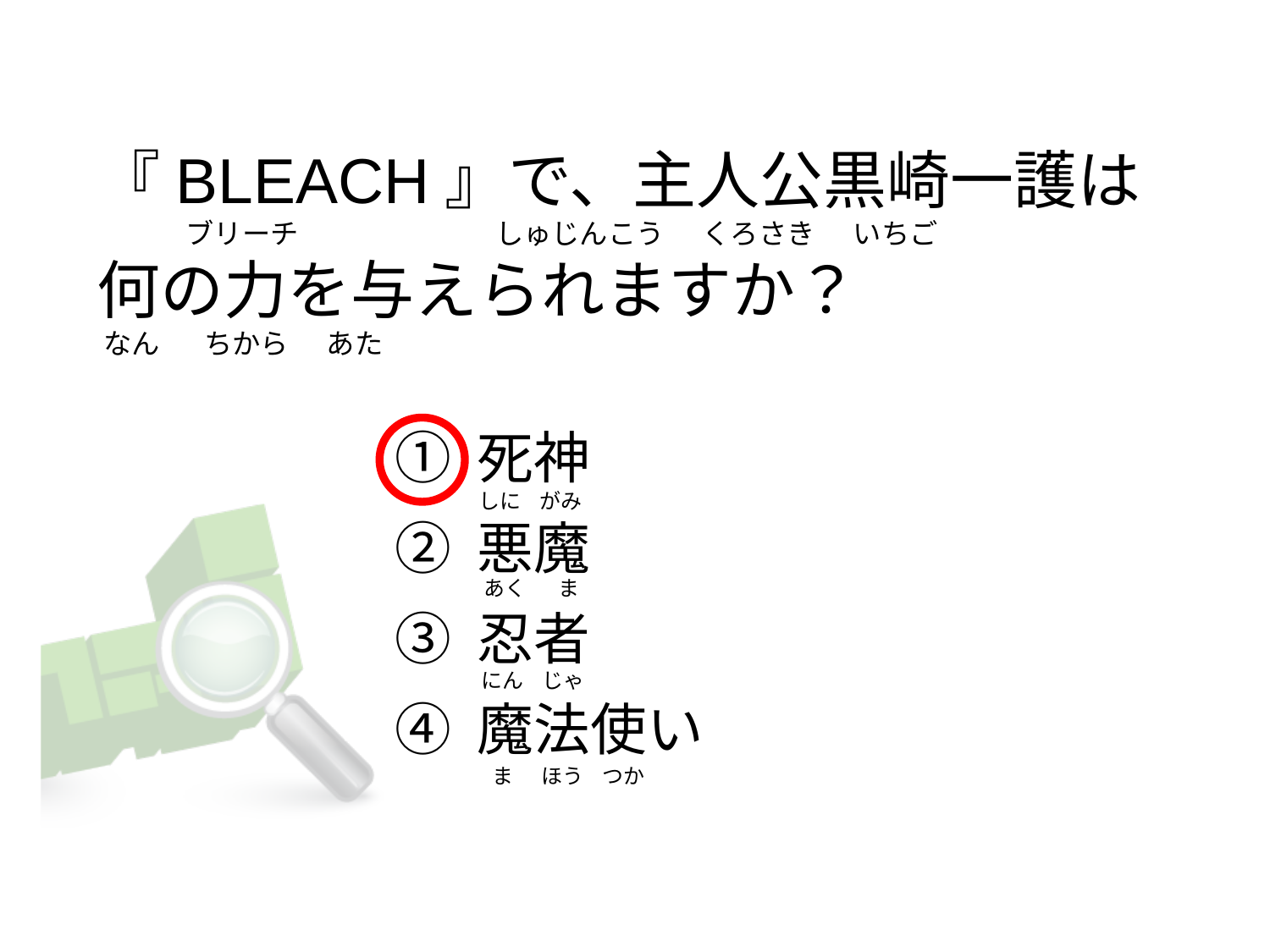

# 『BLEACH』で、主人公黒崎一護は               ブリーチ                               しゅじんこう      くろさき      いちご 何の力を与えられますか？  なん       ちから      あた
① 死神
② 悪魔
③ 忍者
④ 魔法使い

 しに    がみ
  あく       ま
  にん    じゃ
     ま      ほう    つか